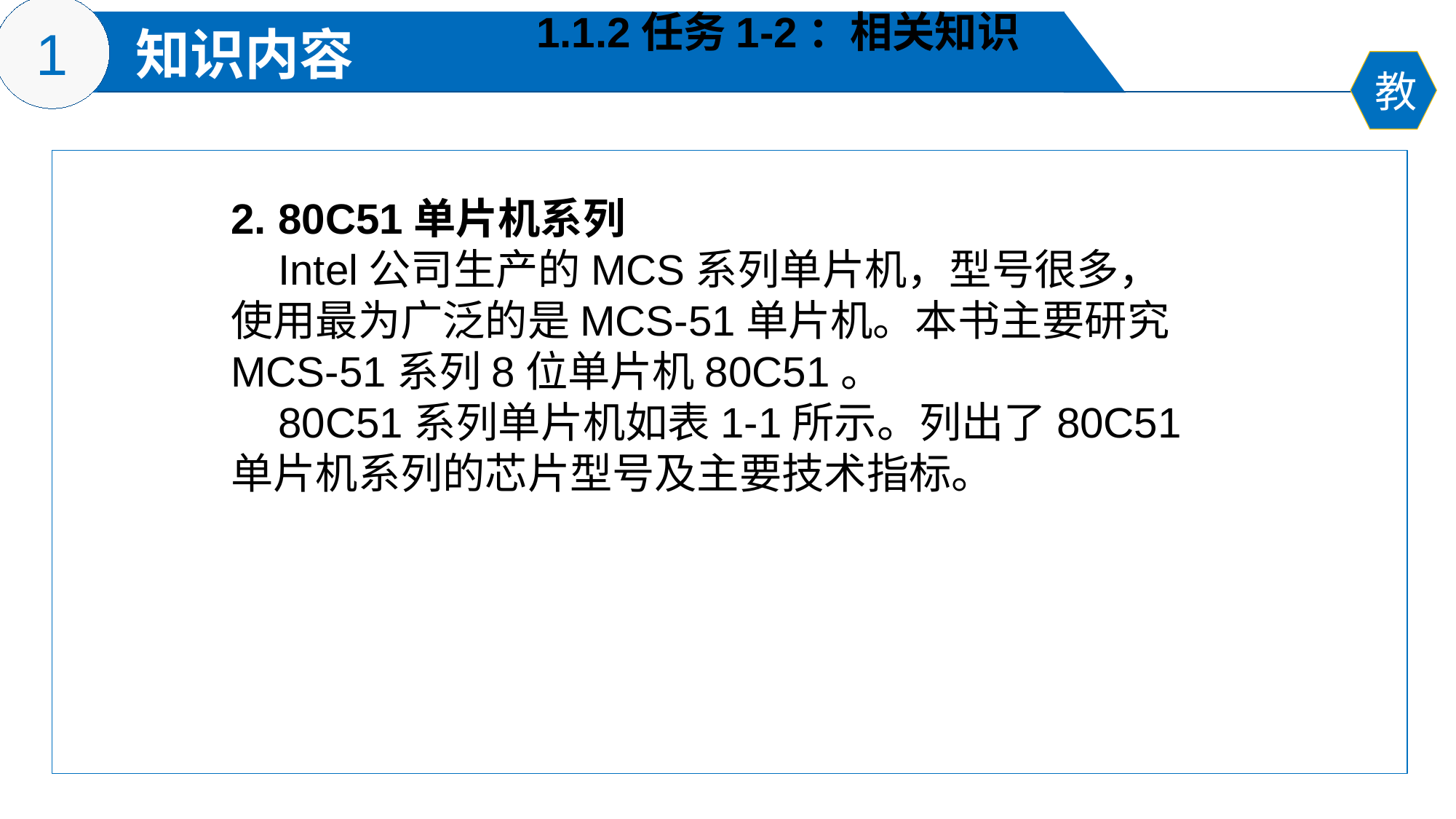

1.1.2任务1-2：相关知识
2. 80C51单片机系列
    Intel公司生产的MCS系列单片机，型号很多，使用最为广泛的是MCS-51单片机。本书主要研究MCS-51系列8位单片机80C51。
    80C51系列单片机如表1-1所示。列出了80C51单片机系列的芯片型号及主要技术指标。